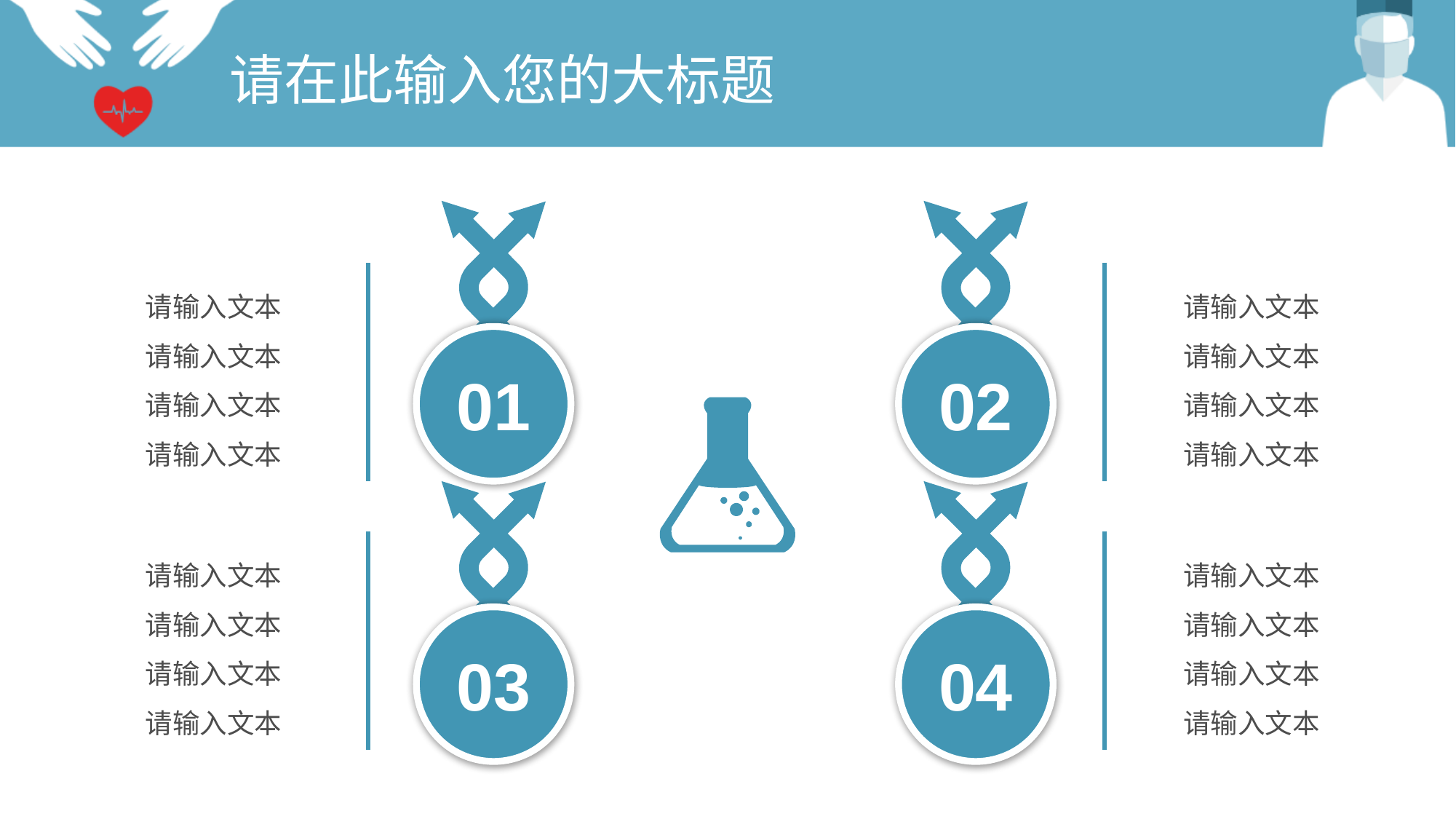

# 请在此输入您的大标题

01

02
请输入文本请输入文本请输入文本请输入文本
请输入文本请输入文本请输入文本请输入文本

03

04
请输入文本请输入文本请输入文本请输入文本
请输入文本请输入文本请输入文本请输入文本